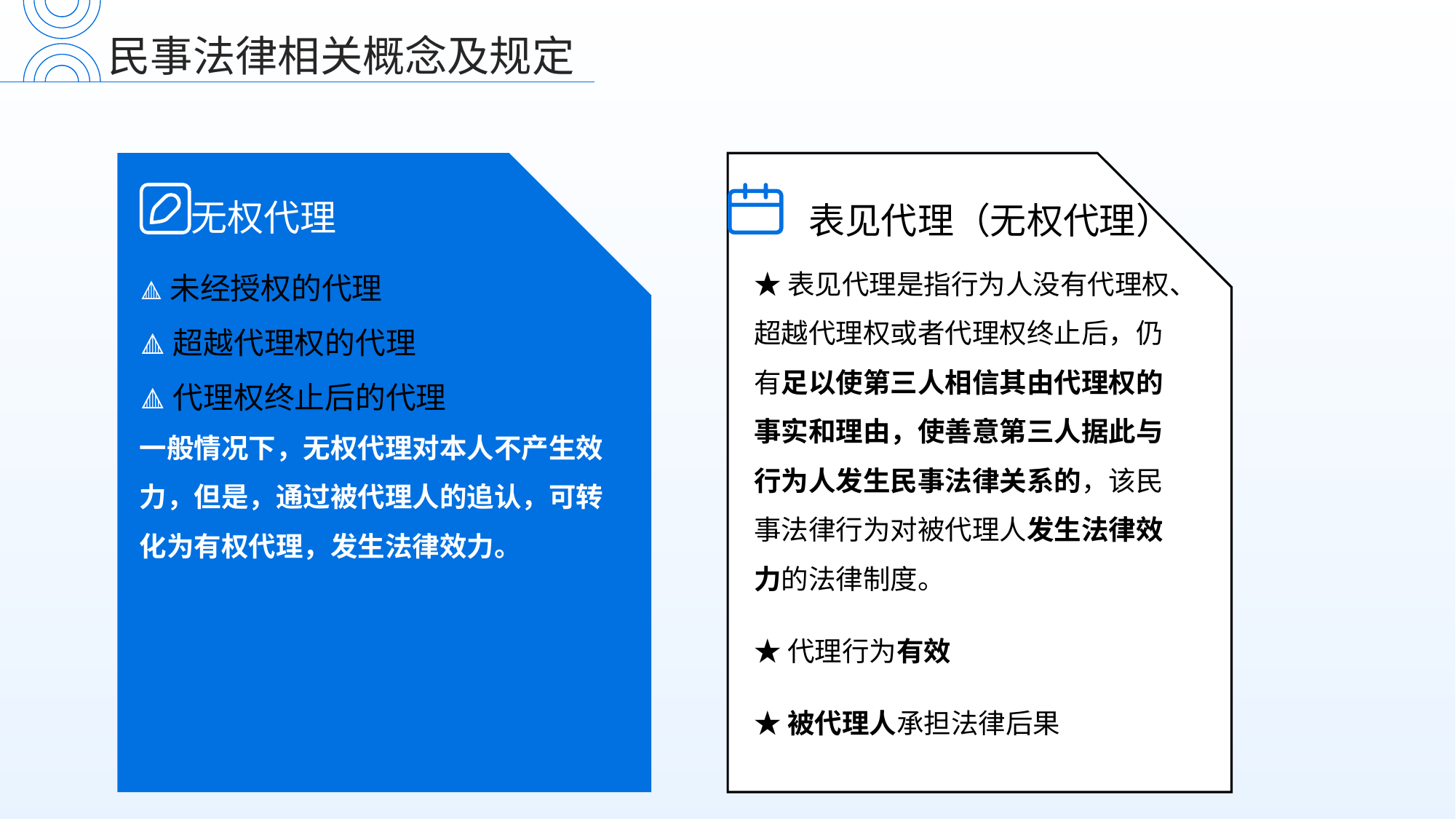

民事法律相关概念及规定

无权代理
  表见代理（无权代理）
★表见代理是指行为人没有代理权、超越代理权或者代理权终止后，仍有足以使第三人相信其由代理权的事实和理由，使善意第三人据此与行为人发生民事法律关系的，该民事法律行为对被代理人发生法律效力的法律制度。

★代理行为有效

★被代理人承担法律后果
🔺未经授权的代理
🔺超越代理权的代理
🔺代理权终止后的代理
一般情况下，无权代理对本人不产生效力，但是，通过被代理人的追认，可转化为有权代理，发生法律效力。